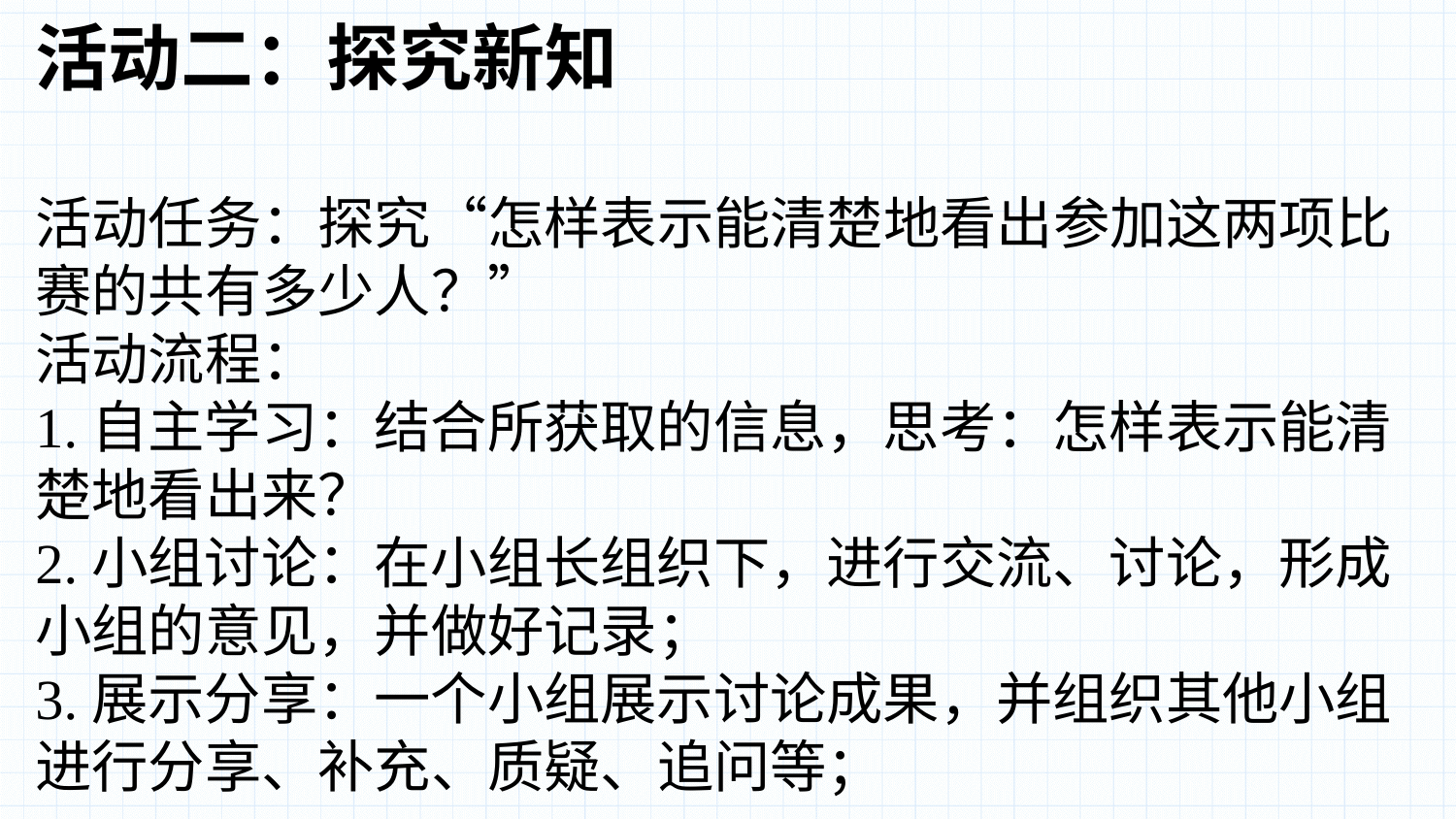

活动二：探究新知

活动任务：探究“怎样表示能清楚地看出参加这两项比赛的共有多少人？”
活动流程：
1.自主学习：结合所获取的信息，思考：怎样表示能清楚地看出来？
2.小组讨论：在小组长组织下，进行交流、讨论，形成小组的意见，并做好记录；
3.展示分享：一个小组展示讨论成果，并组织其他小组进行分享、补充、质疑、追问等；